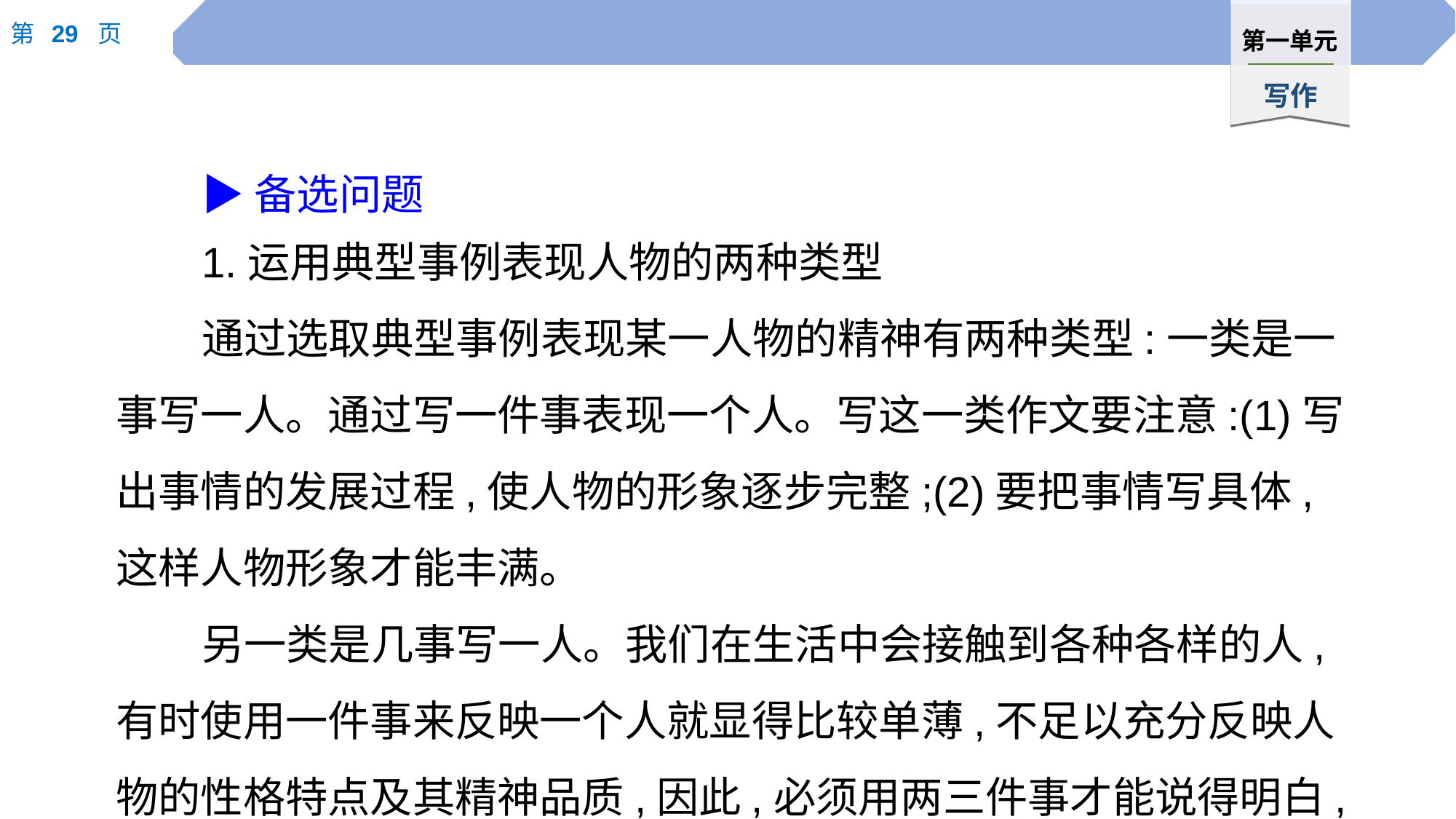

▶备选问题
1.运用典型事例表现人物的两种类型
通过选取典型事例表现某一人物的精神有两种类型:一类是一事写一人。通过写一件事表现一个人。写这一类作文要注意:(1)写出事情的发展过程,使人物的形象逐步完整;(2)要把事情写具体,这样人物形象才能丰满。
另一类是几事写一人。我们在生活中会接触到各种各样的人,有时使用一件事来反映一个人就显得比较单薄,不足以充分反映人物的性格特点及其精神品质,因此,必须用两三件事才能说得明白,